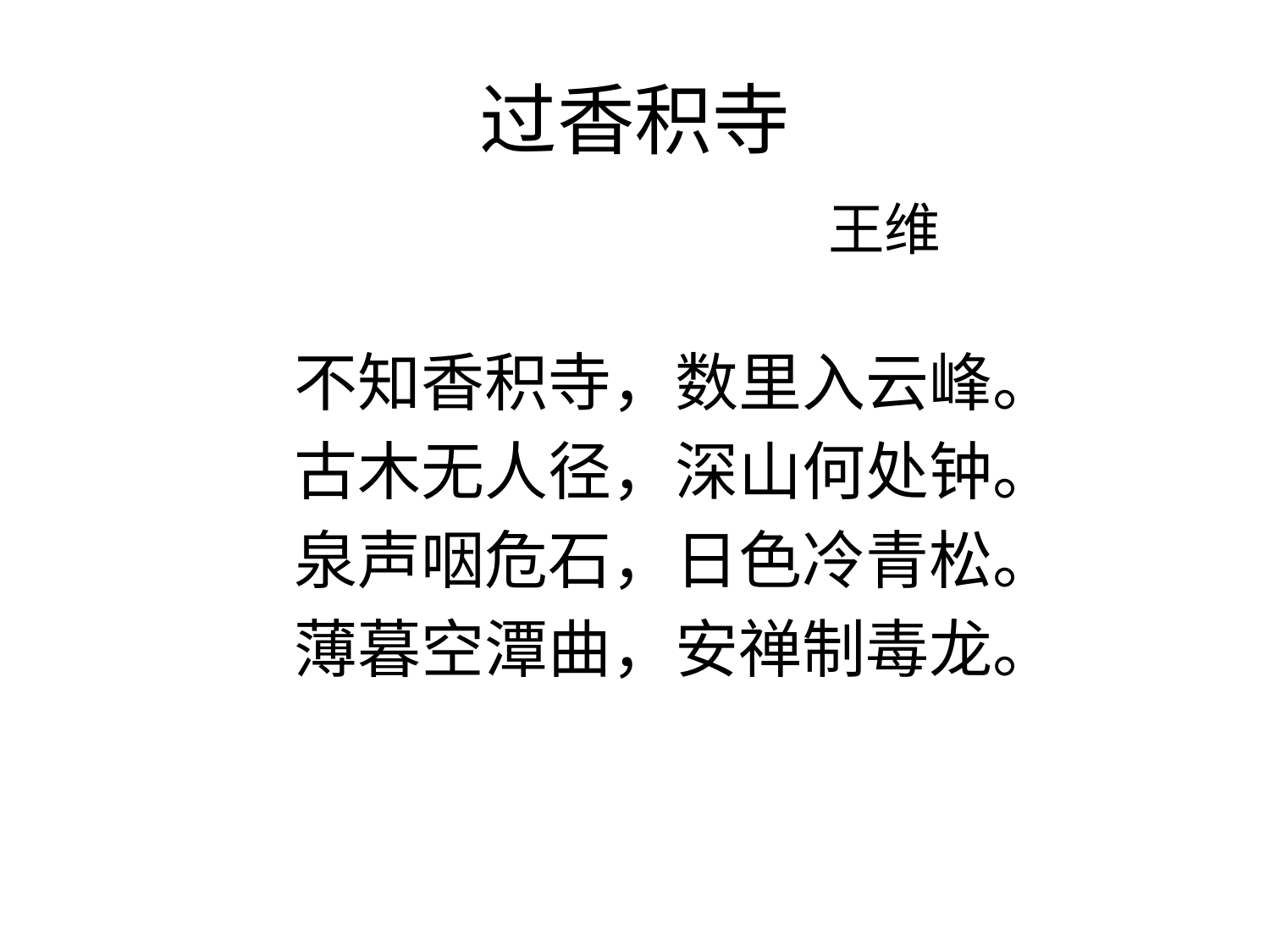

# 过香积寺
王维
   不知香积寺，数里入云峰。
   古木无人径，深山何处钟。
   泉声咽危石，日色冷青松。
   薄暮空潭曲，安禅制毒龙。